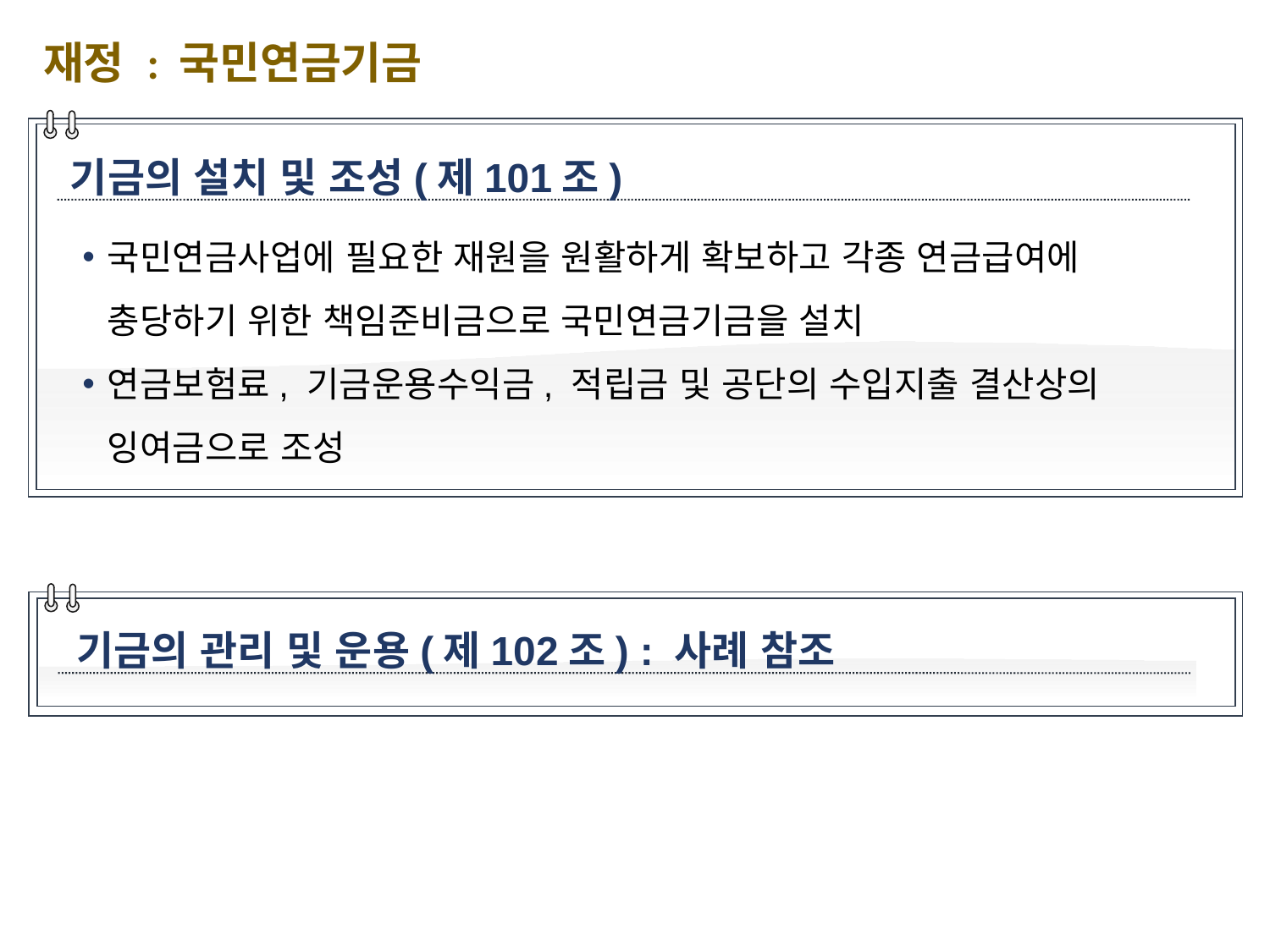

재정 : 국민연금기금

기금의 설치 및 조성(제101조)

국민연금사업에 필요한 재원을 원활하게 확보하고 각종 연금급여에 충당하기 위한 책임준비금으로 국민연금기금을 설치
연금보험료, 기금운용수익금, 적립금 및 공단의 수입지출 결산상의 잉여금으로 조성

기금의 관리 및 운용(제102조) : 사례 참조